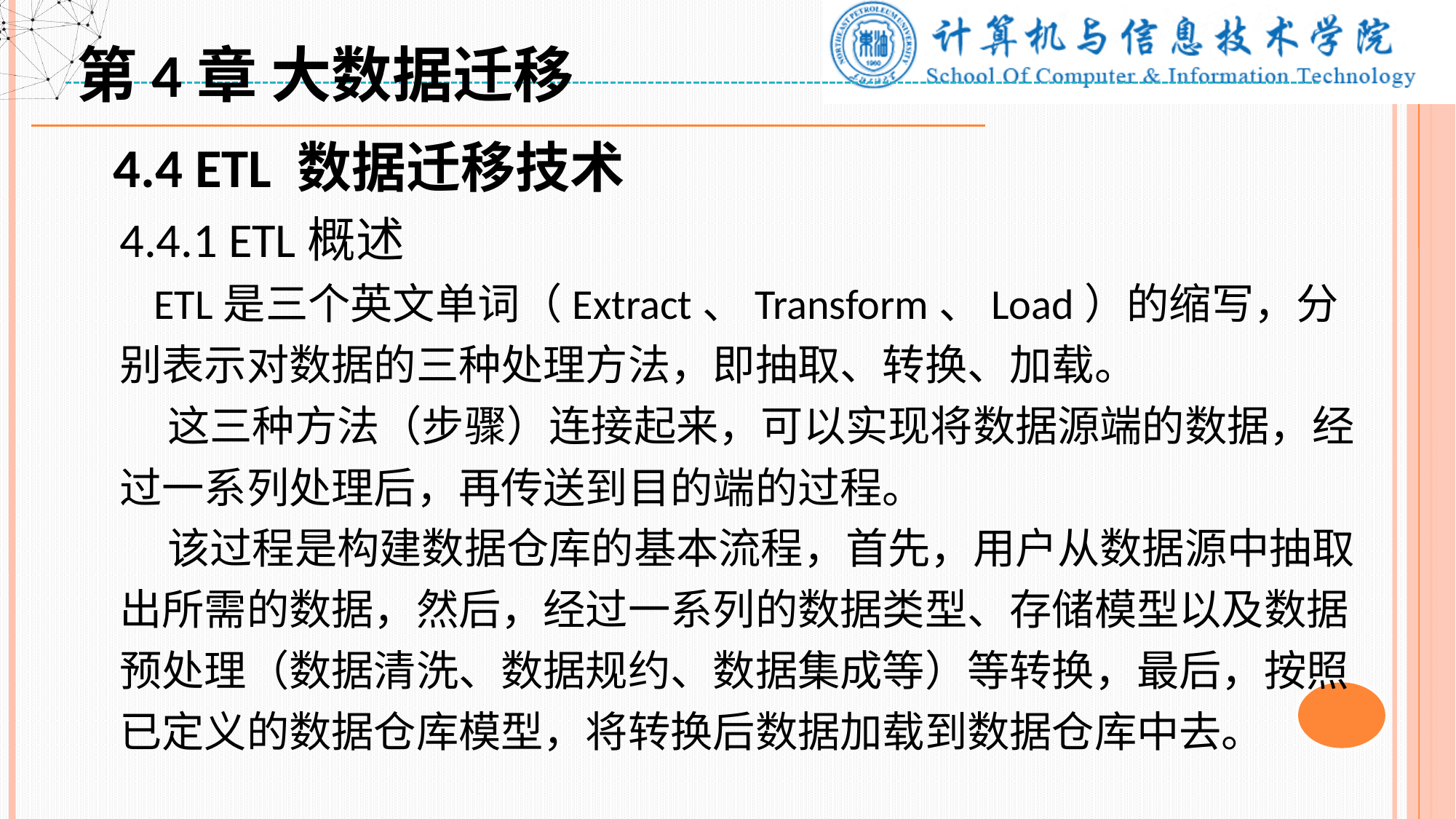

第4章 大数据迁移
4.4 ETL 数据迁移技术
4.4.1 ETL概述
    ETL是三个英文单词（Extract、Transform、Load）的缩写，分别表示对数据的三种处理方法，即抽取、转换、加载。
    这三种方法（步骤）连接起来，可以实现将数据源端的数据，经过一系列处理后，再传送到目的端的过程。
    该过程是构建数据仓库的基本流程，首先，用户从数据源中抽取出所需的数据，然后，经过一系列的数据类型、存储模型以及数据预处理（数据清洗、数据规约、数据集成等）等转换，最后，按照已定义的数据仓库模型，将转换后数据加载到数据仓库中去。